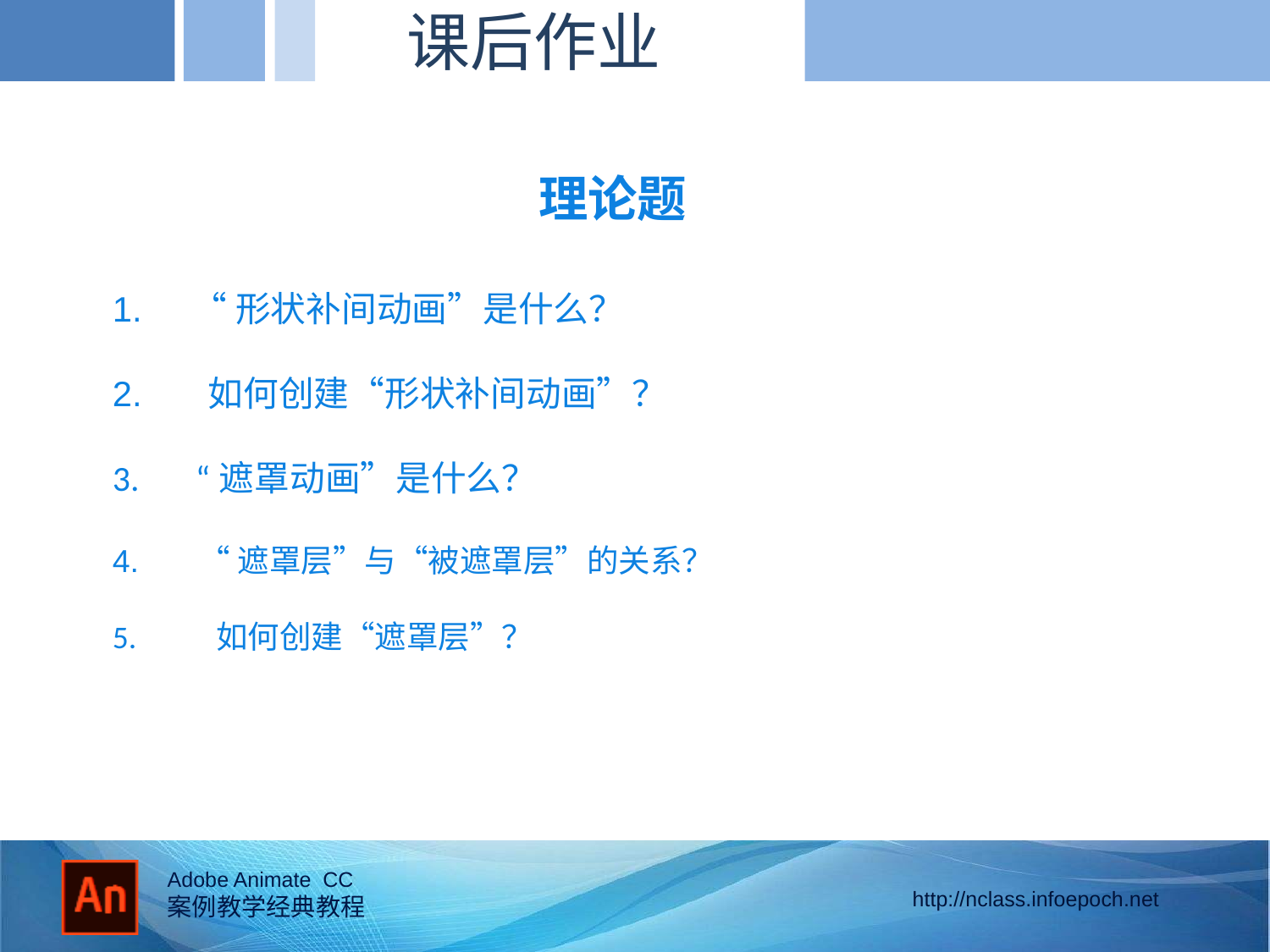

课后作业
的径向
理论题

  “形状补间动画”是什么？

   如何创建“形状补间动画”？

3.       “遮罩动画”是什么？

     “遮罩层”与“被遮罩层”的关系？

5.          如何创建“遮罩层”？